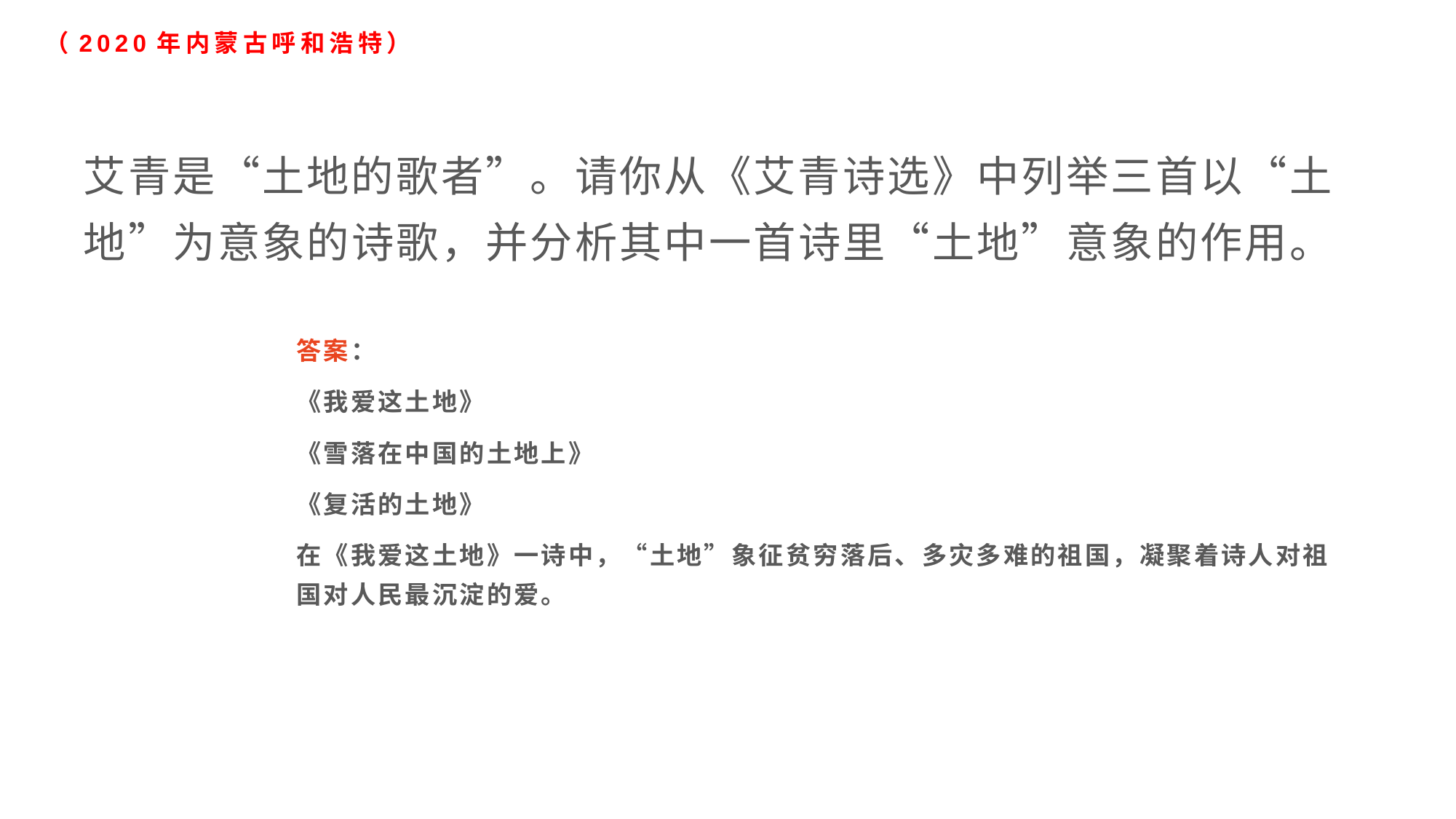

# （2020年内蒙古呼和浩特）
艾青是“土地的歌者”。请你从《艾青诗选》中列举三首以“土地”为意象的诗歌，并分析其中一首诗里“土地”意象的作用。
答案：
《我爱这土地》
《雪落在中国的土地上》
《复活的土地》
在《我爱这土地》一诗中，“土地”象征贫穷落后、多灾多难的祖国，凝聚着诗人对祖国对人民最沉淀的爱。